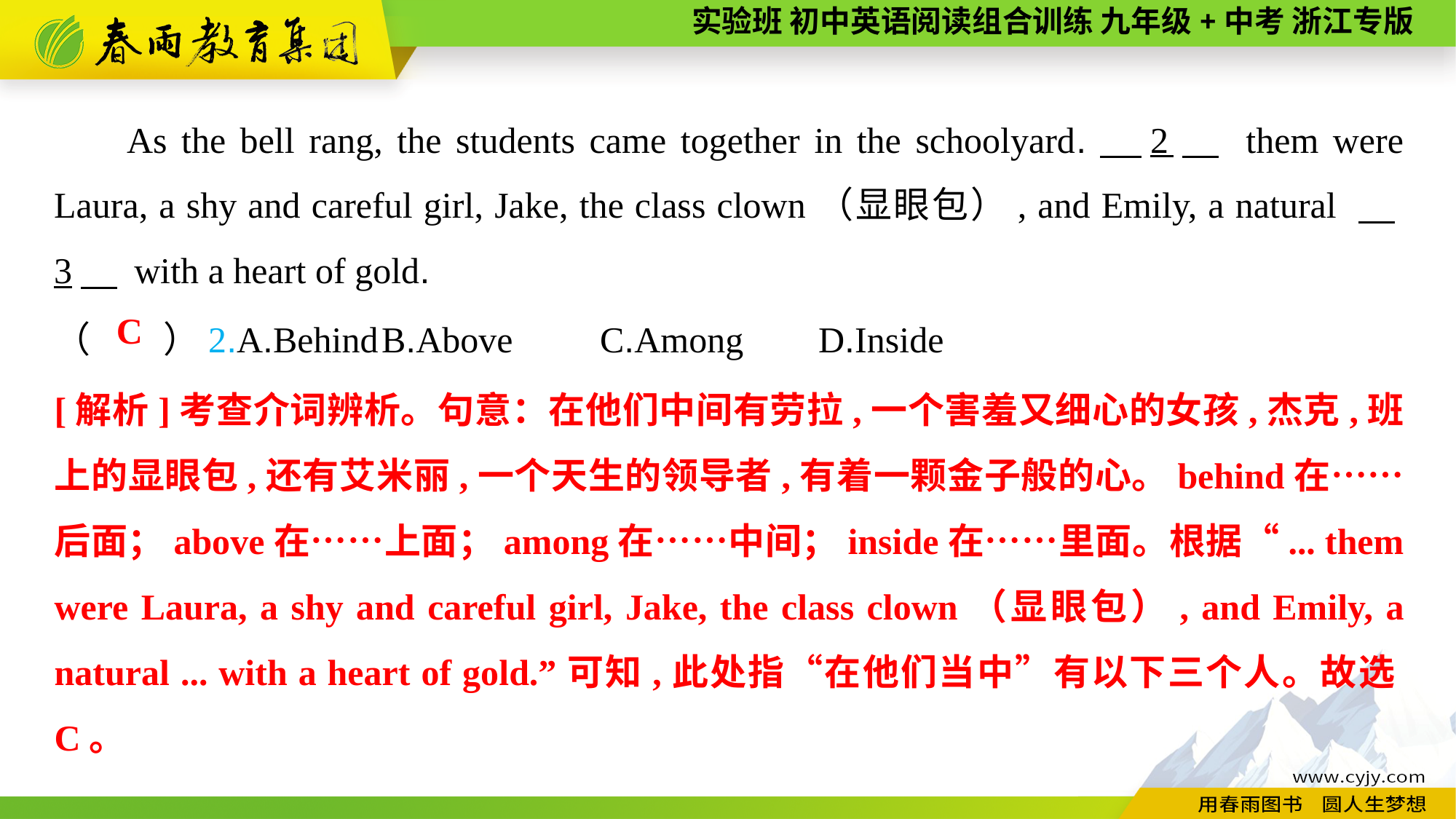

As the bell rang, the students came together in the schoolyard.　2　 them were Laura, a shy and careful girl, Jake, the class clown（显眼包）, and Emily, a natural 　3　 with a heart of gold.
（　　）2.A.Behind	B.Above	C.Among	D.Inside
C
[解析]考查介词辨析。句意：在他们中间有劳拉,一个害羞又细心的女孩,杰克,班上的显眼包,还有艾米丽,一个天生的领导者,有着一颗金子般的心。behind在……后面；above在……上面；among在……中间；inside在……里面。根据“... them were Laura, a shy and careful girl, Jake, the class clown（显眼包）, and Emily, a natural ... with a heart of gold.”可知,此处指“在他们当中”有以下三个人。故选C。